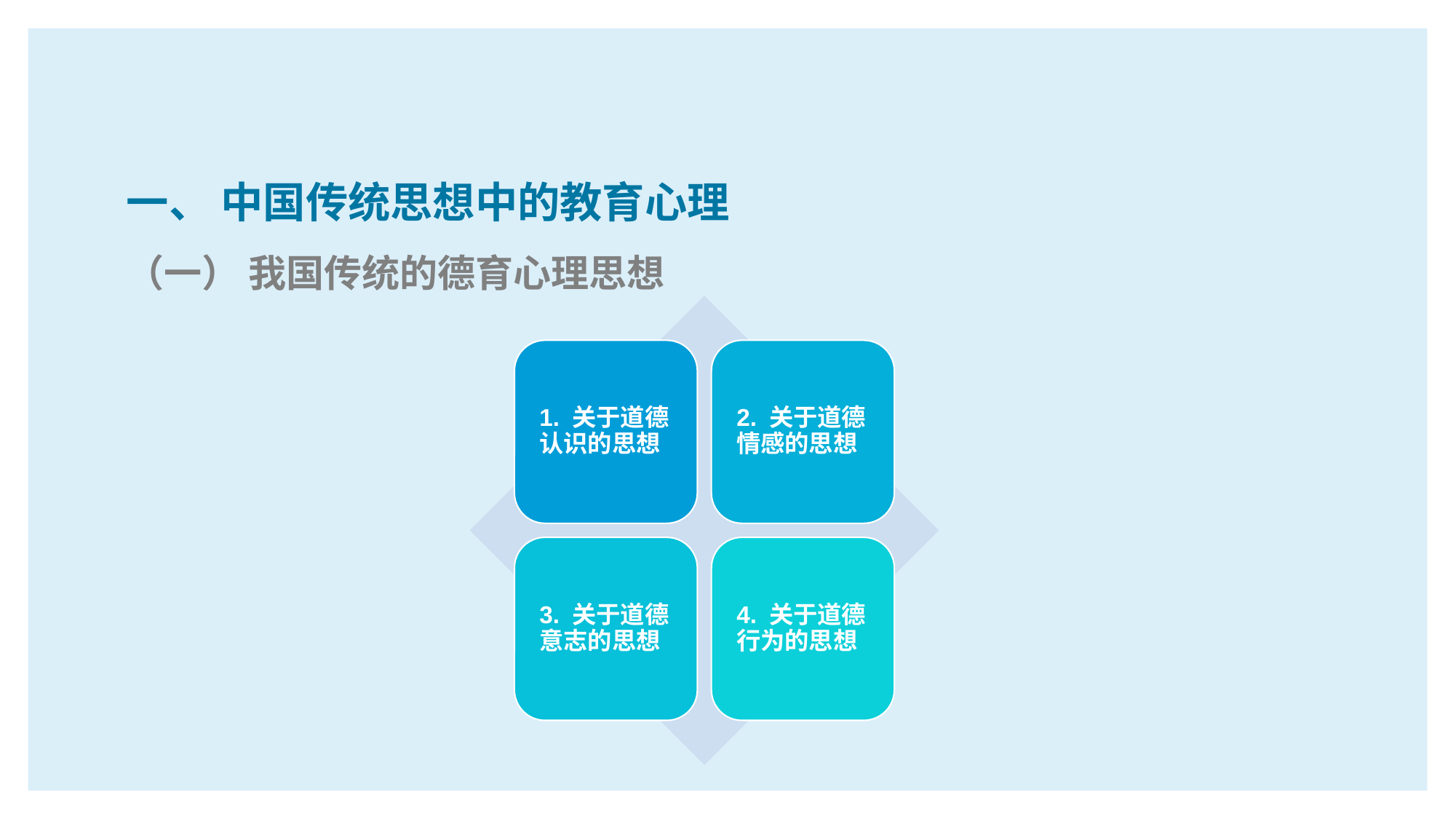

一、 中国传统思想中的教育心理
（一） 我国传统的德育心理思想

1. 关于道德认识的思想
2. 关于道德情感的思想
3. 关于道德意志的思想
4. 关于道德行为的思想